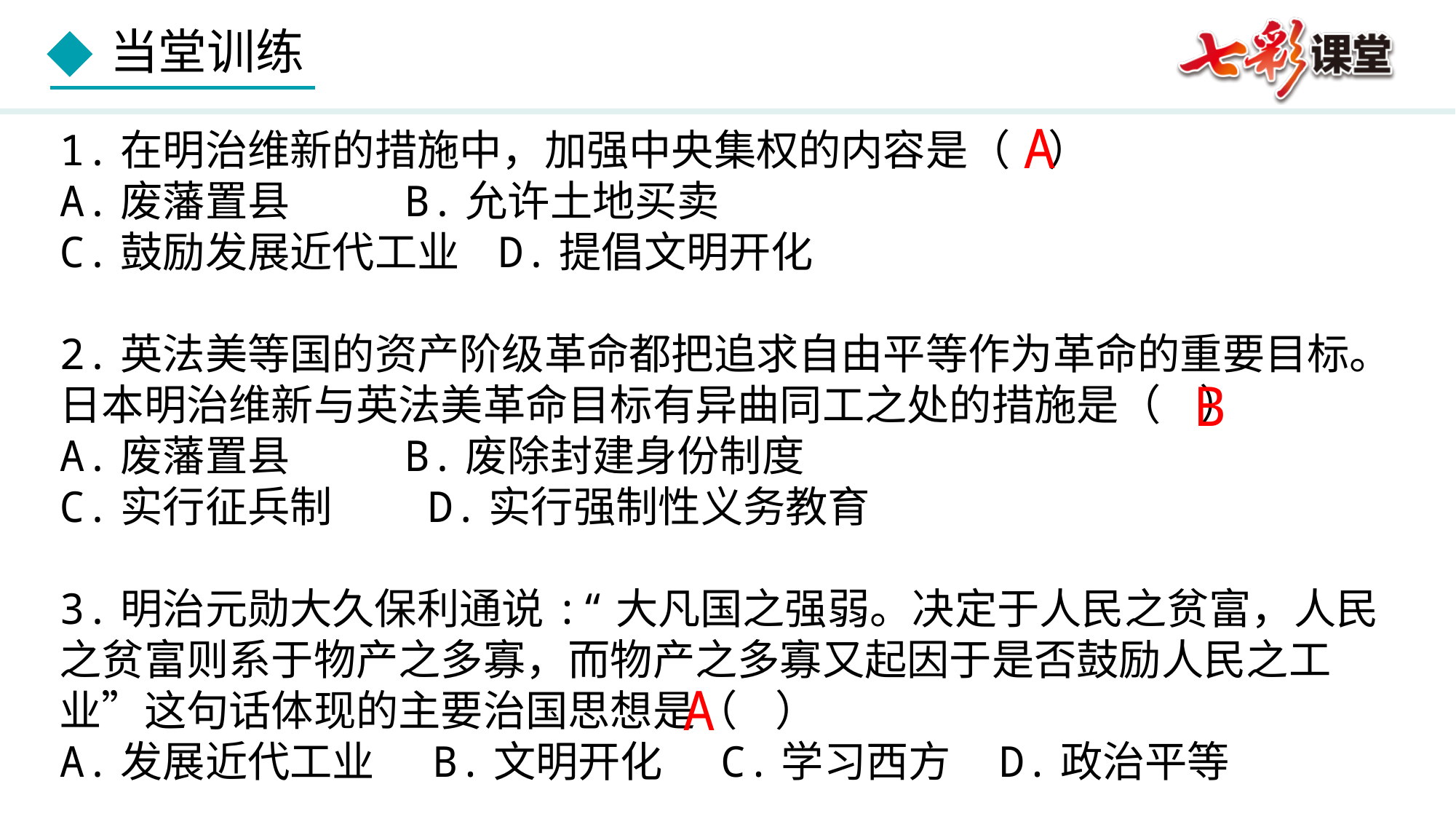

A
1.在明治维新的措施中，加强中央集权的内容是（    ）
A.废藩置县           B.允许土地买卖
C.鼓励发展近代工业   D.提倡文明开化

2.英法美等国的资产阶级革命都把追求自由平等作为革命的重要目标。日本明治维新与英法美革命目标有异曲同工之处的措施是（    ）
A.废藩置县           B.废除封建身份制度
C.实行征兵制         D.实行强制性义务教育

3.明治元勋大久保利通说:“大凡国之强弱。决定于人民之贫富，人民之贫富则系于物产之多寡，而物产之多寡又起因于是否鼓励人民之工业”这句话体现的主要治国思想是（    ）
A.发展近代工业     B.文明开化     C.学习西方    D.政治平等
B
A